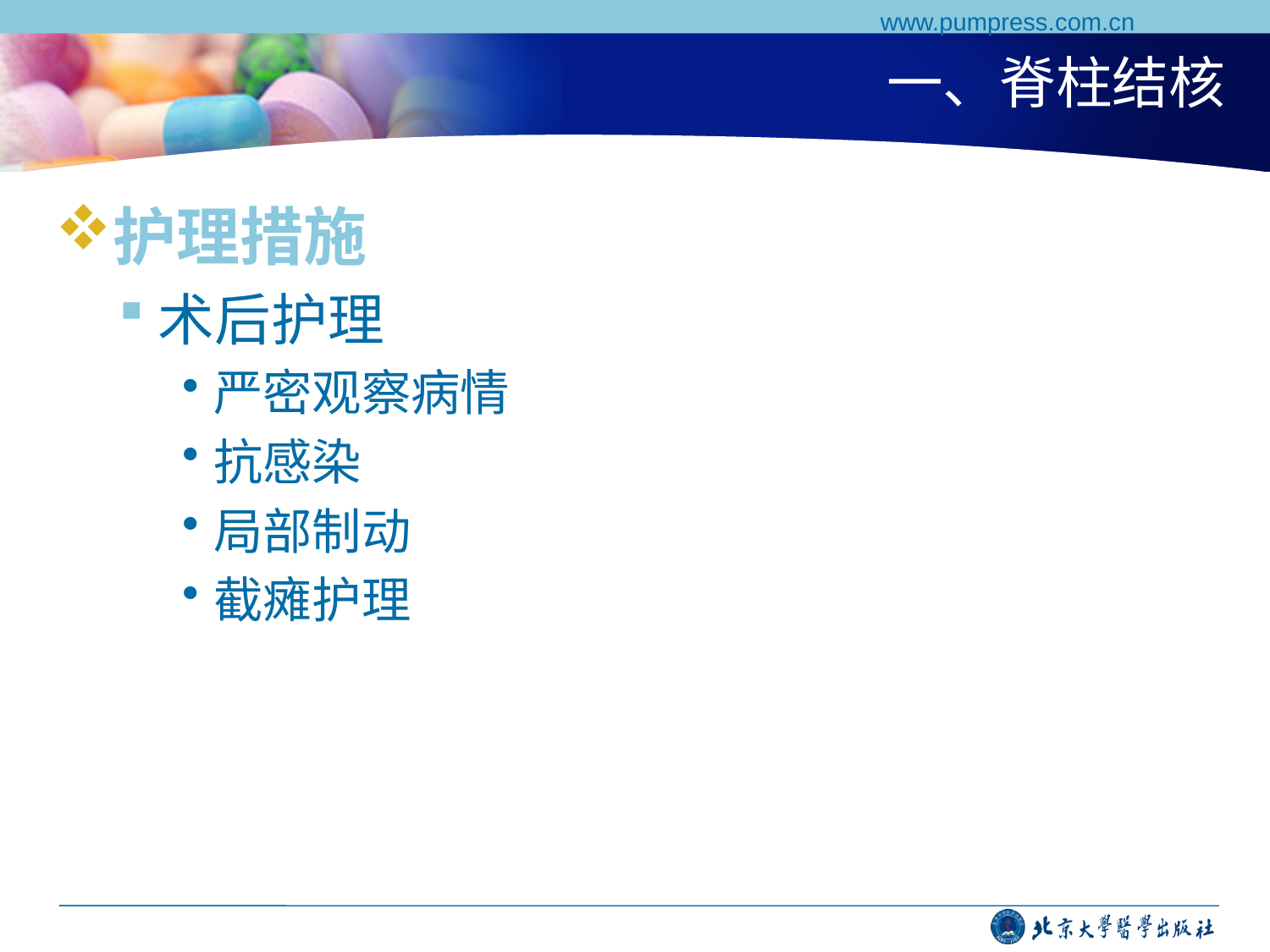

www.pumpress.com.cn
# 一、脊柱结核
护理措施
术后护理
严密观察病情
抗感染
局部制动
截瘫护理